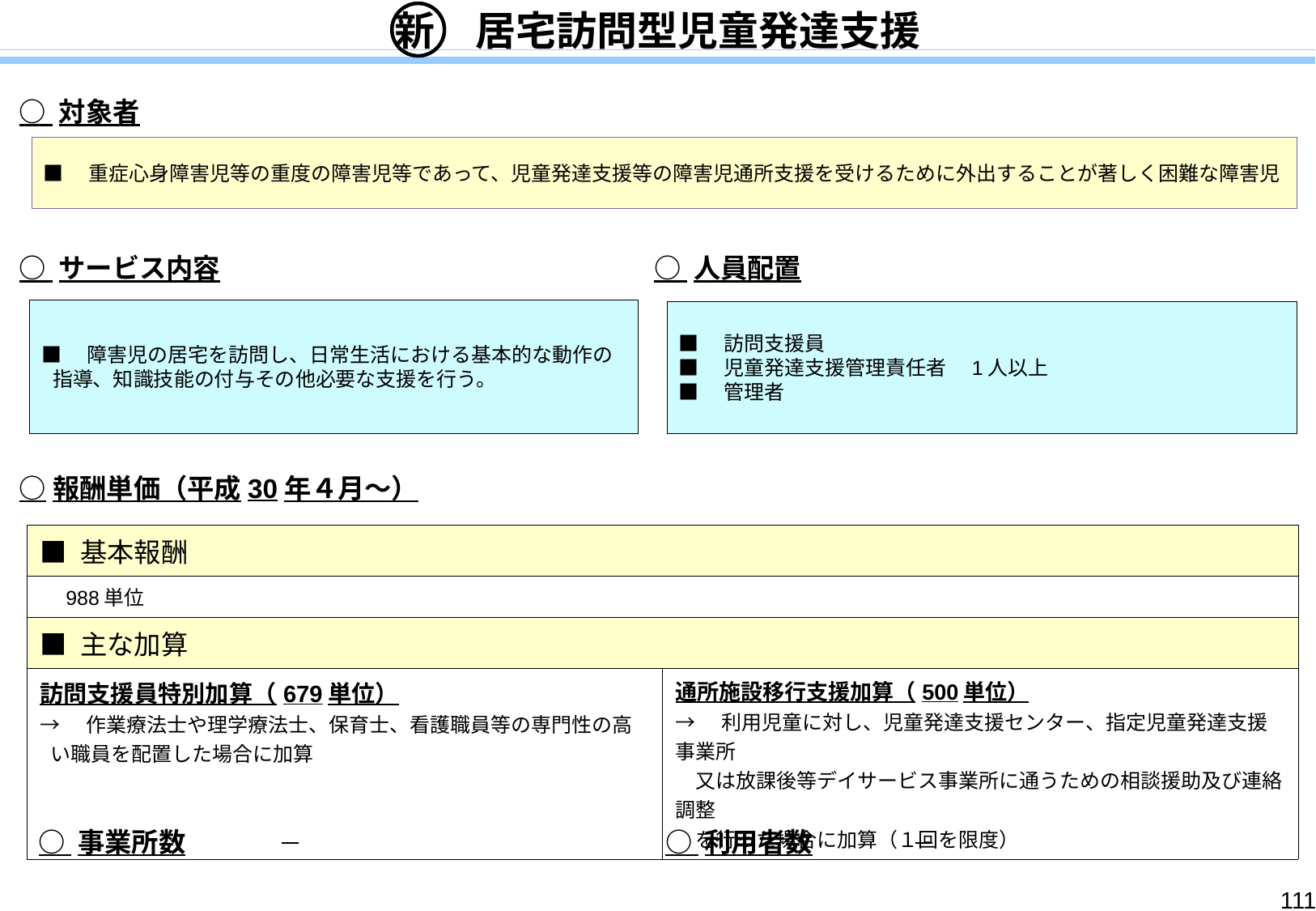

新　居宅訪問型児童発達支援
○ 対象者
■　重症心身障害児等の重度の障害児等であって、児童発達支援等の障害児通所支援を受けるために外出することが著しく困難な障害児

○ サービス内容
○ 人員配置

■　障害児の居宅を訪問し、日常生活における基本的な動作の指導、知識技能の付与その他必要な支援を行う。
■　訪問支援員
■　児童発達支援管理責任者　1人以上
■　管理者
○報酬単価（平成30年４月～）
| ■ 基本報酬 |  |
| --- | --- |
| 988単位 |  |
| ■ 主な加算 |  |
| 訪問支援員特別加算（679単位） →　作業療法士や理学療法士、保育士、看護職員等の専門性の高い職員を配置した場合に加算 | 通所施設移行支援加算（500単位） →　利用児童に対し、児童発達支援センター、指定児童発達支援事業所 　又は放課後等デイサービス事業所に通うための相談援助及び連絡調整 　を行った場合に加算（１回を限度） |
○ 事業所数　　　　　－
○ 利用者数　　　　 －
111